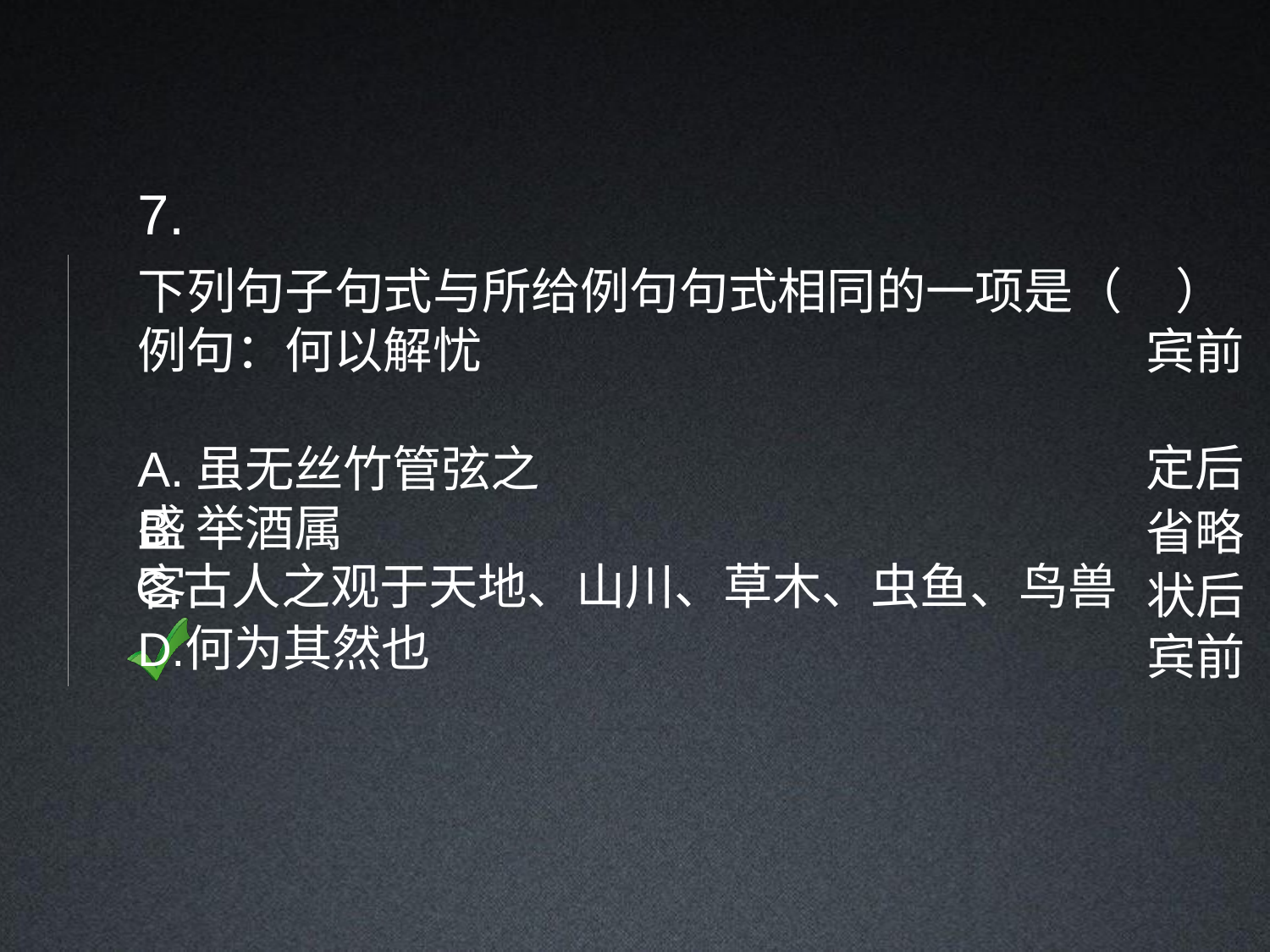

7.
下列句子句式与所给例句句式相同的一项是（		）  例句：何以解忧

宾前
定后
A.虽无丝竹管弦之盛
B.举酒属客
省略
古人之观于天地、山川、草木、虫鱼、鸟兽
何为其然也
状后
宾前